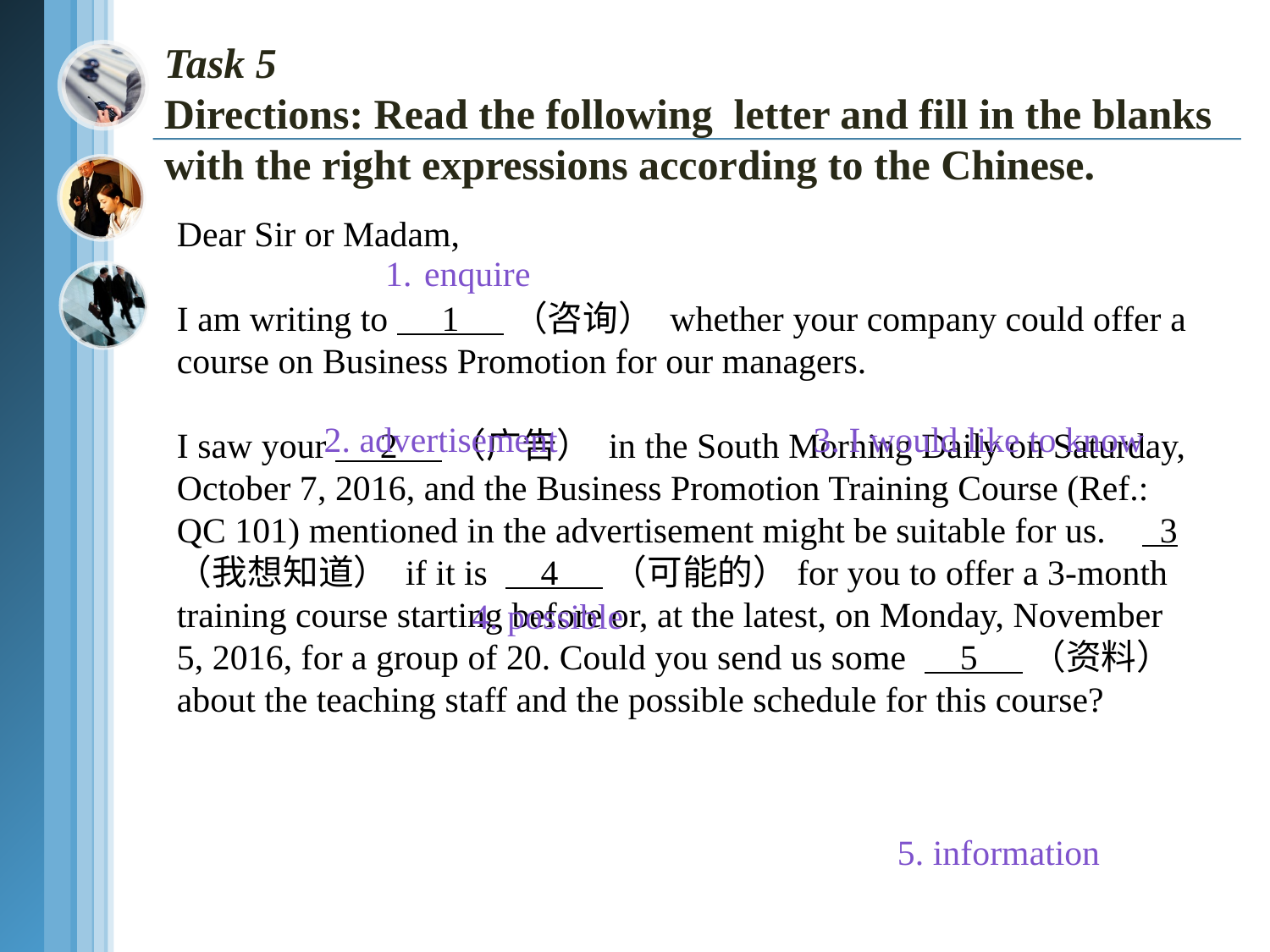

Task 5
Directions: Read the following  letter and fill in the blanks with the right expressions according to the Chinese.
Dear Sir or Madam,

I am writing to      1     （咨询） whether your company could offer a
course on Business Promotion for our managers.

I saw your      2     （广告） in the South Morning Daily on Saturday,
October 7, 2016, and the Business Promotion Training Course (Ref.:
QC 101) mentioned in the advertisement might be suitable for us.      3
（我想知道） if it is      4     （可能的）for you to offer a 3-month
training course starting before or, at the latest, on Monday, November
5, 2016, for a group of 20. Could you send us some      5     （资料）
about the teaching staff and the possible schedule for this course?

1. enquire

2. advertisement
3. I would like to know
4. possible
5. information